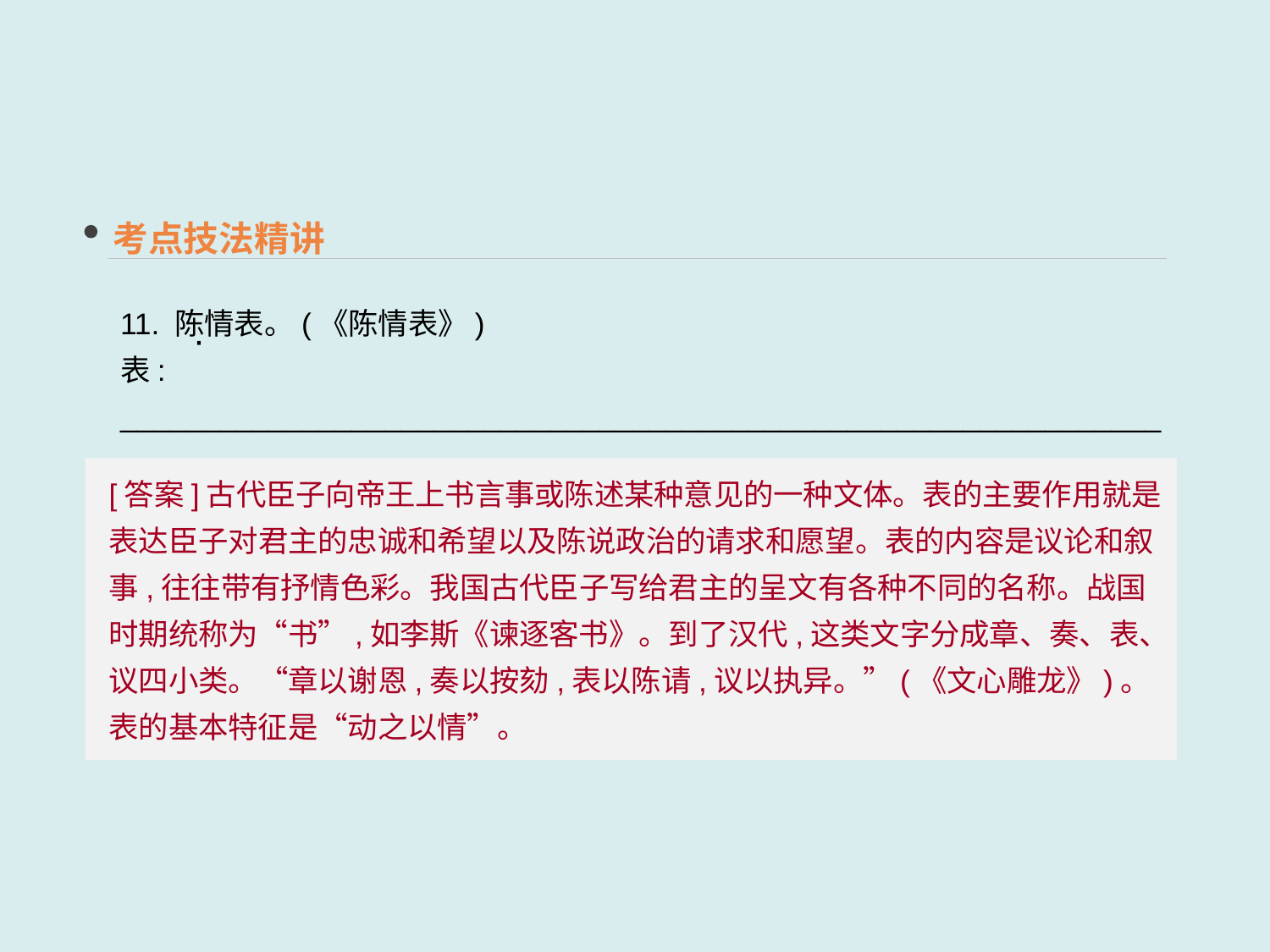

考点技法精讲

11. 陈情表。(《陈情表》)
表: _________________________________________________________________________

 ·

[答案]古代臣子向帝王上书言事或陈述某种意见的一种文体。表的主要作用就是表达臣子对君主的忠诚和希望以及陈说政治的请求和愿望。表的内容是议论和叙事,往往带有抒情色彩。我国古代臣子写给君主的呈文有各种不同的名称。战国时期统称为“书”,如李斯《谏逐客书》。到了汉代,这类文字分成章、奏、表、议四小类。“章以谢恩,奏以按劾,表以陈请,议以执异。”(《文心雕龙》)。表的基本特征是“动之以情”。